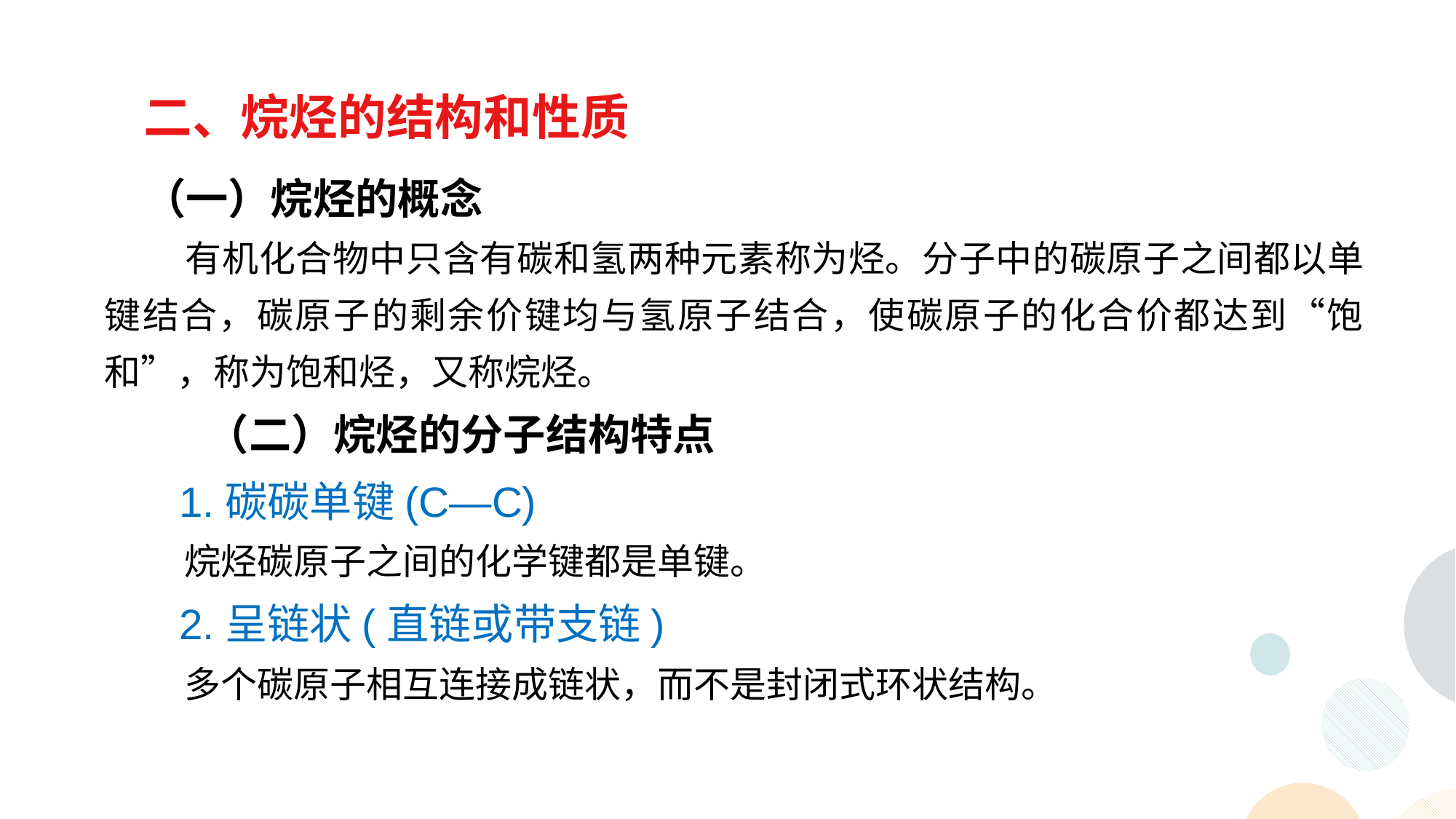

二、烷烃的结构和性质
   （一）烷烃的概念
 有机化合物中只含有碳和氢两种元素称为烃。分子中的碳原子之间都以单键结合，碳原子的剩余价键均与氢原子结合，使碳原子的化合价都达到“饱和”，称为饱和烃，又称烷烃。
   （二）烷烃的分子结构特点
 1.碳碳单键(C—C)
 烷烃碳原子之间的化学键都是单键。
 2.呈链状(直链或带支链)
 多个碳原子相互连接成链状，而不是封闭式环状结构。